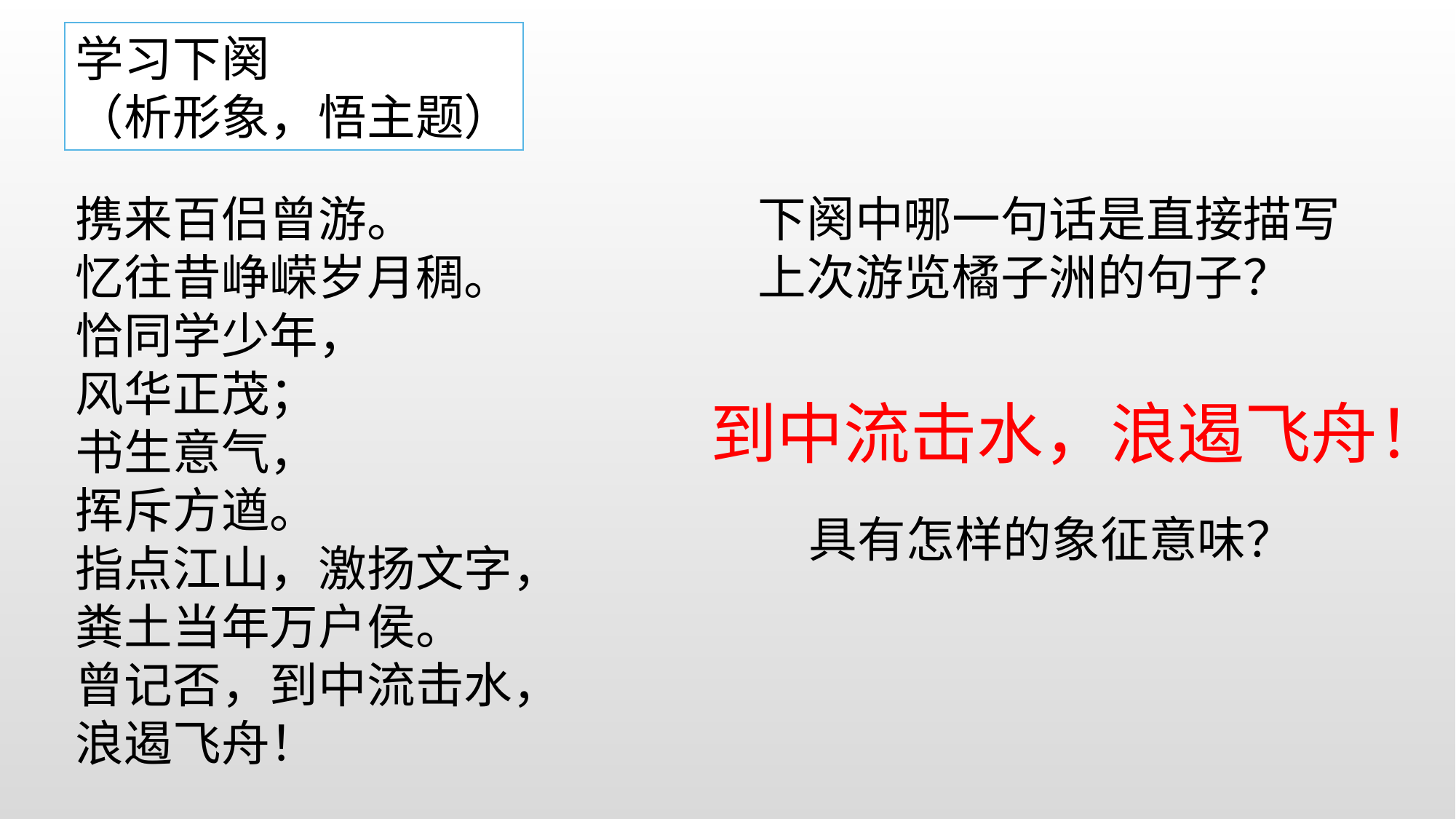

学习下阕
（析形象，悟主题）
携来百侣曾游。
忆往昔峥嵘岁月稠。
恰同学少年，
风华正茂；
书生意气，
挥斥方遒。
指点江山，激扬文字，粪土当年万户侯。
曾记否，到中流击水，浪遏飞舟！
下阕中哪一句话是直接描写上次游览橘子洲的句子？
到中流击水，浪遏飞舟！
具有怎样的象征意味？